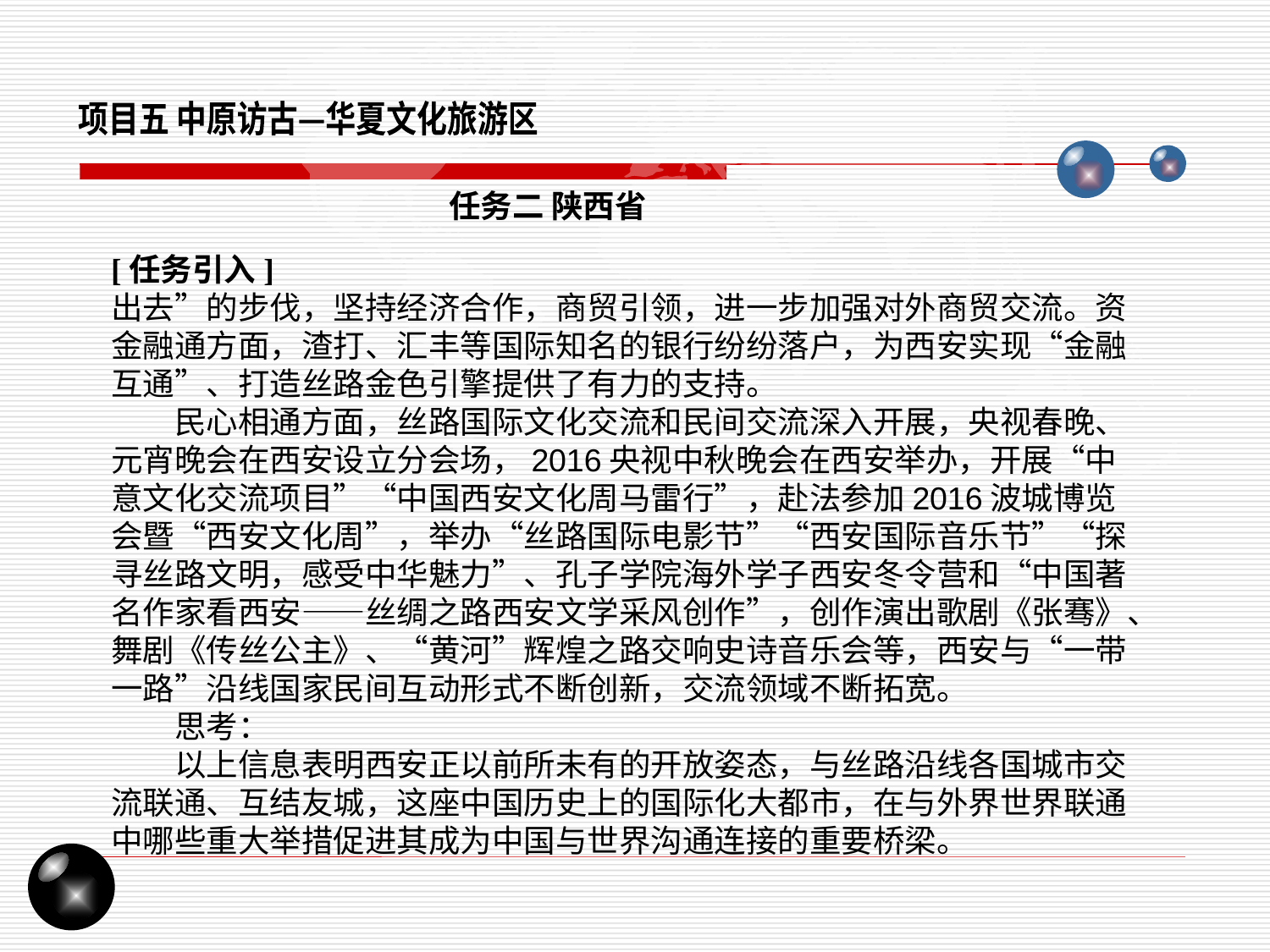

项目五 中原访古—华夏文化旅游区

任务二 陕西省

[任务引入]
出去”的步伐，坚持经济合作，商贸引领，进一步加强对外商贸交流。资金融通方面，渣打、汇丰等国际知名的银行纷纷落户，为西安实现“金融互通”、打造丝路金色引擎提供了有力的支持。
民心相通方面，丝路国际文化交流和民间交流深入开展，央视春晚、元宵晚会在西安设立分会场，2016央视中秋晚会在西安举办，开展“中意文化交流项目”“中国西安文化周马雷行”，赴法参加2016波城博览会暨“西安文化周”，举办“丝路国际电影节”“西安国际音乐节”“探寻丝路文明，感受中华魅力”、孔子学院海外学子西安冬令营和“中国著名作家看西安——丝绸之路西安文学采风创作”，创作演出歌剧《张骞》、舞剧《传丝公主》、“黄河”辉煌之路交响史诗音乐会等，西安与“一带一路”沿线国家民间互动形式不断创新，交流领域不断拓宽。
思考：
以上信息表明西安正以前所未有的开放姿态，与丝路沿线各国城市交流联通、互结友城，这座中国历史上的国际化大都市，在与外界世界联通中哪些重大举措促进其成为中国与世界沟通连接的重要桥梁。